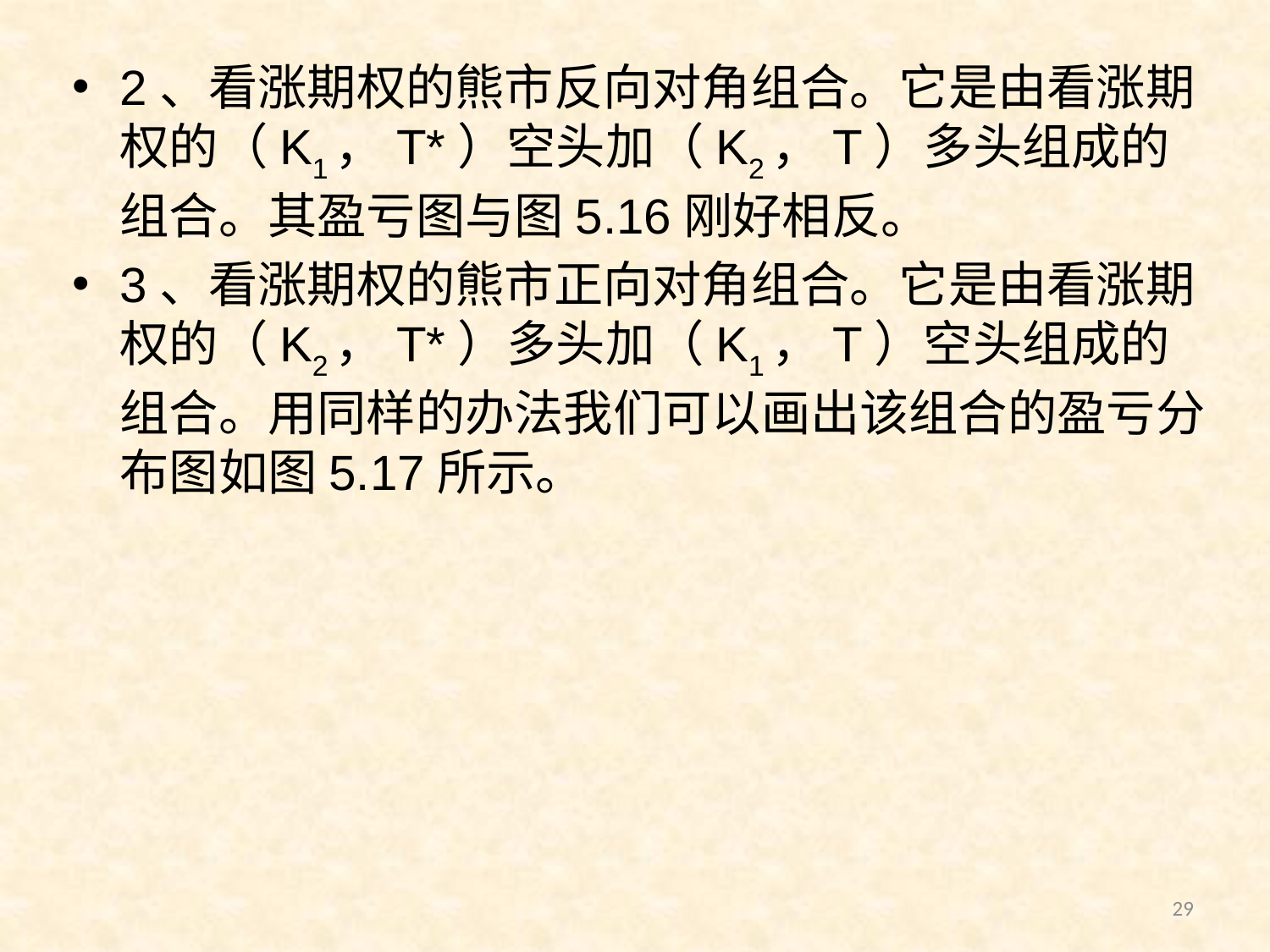

2、看涨期权的熊市反向对角组合。它是由看涨期权的（K1，T*）空头加（K2，T）多头组成的组合。其盈亏图与图5.16刚好相反。
3、看涨期权的熊市正向对角组合。它是由看涨期权的（K2，T*）多头加（K1，T）空头组成的组合。用同样的办法我们可以画出该组合的盈亏分布图如图5.17所示。
29